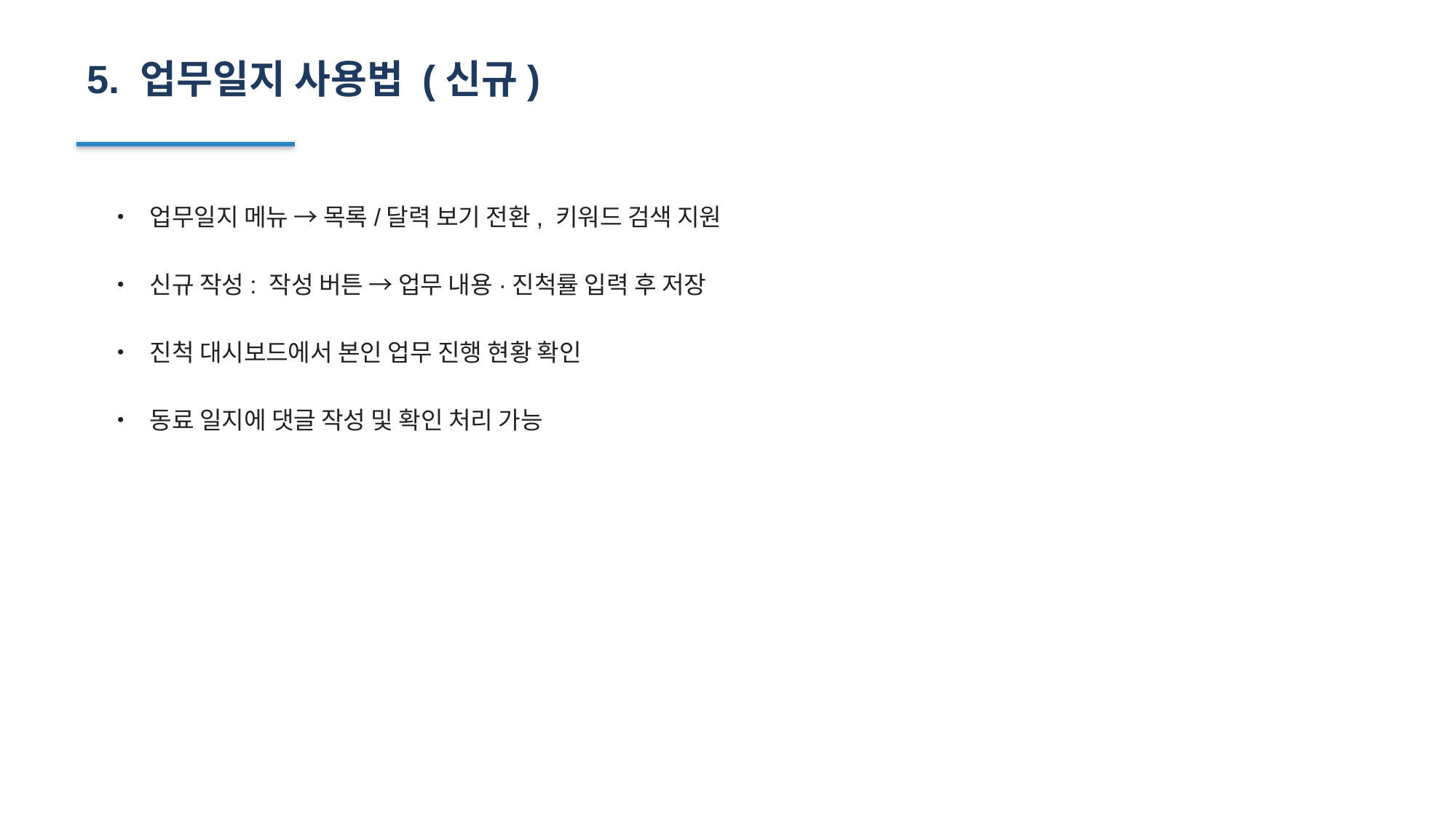

5. 업무일지 사용법 (신규)

•  업무일지 메뉴 → 목록/달력 보기 전환, 키워드 검색 지원
•  신규 작성: 작성 버튼 → 업무 내용·진척률 입력 후 저장
•  진척 대시보드에서 본인 업무 진행 현황 확인
•  동료 일지에 댓글 작성 및 확인 처리 가능